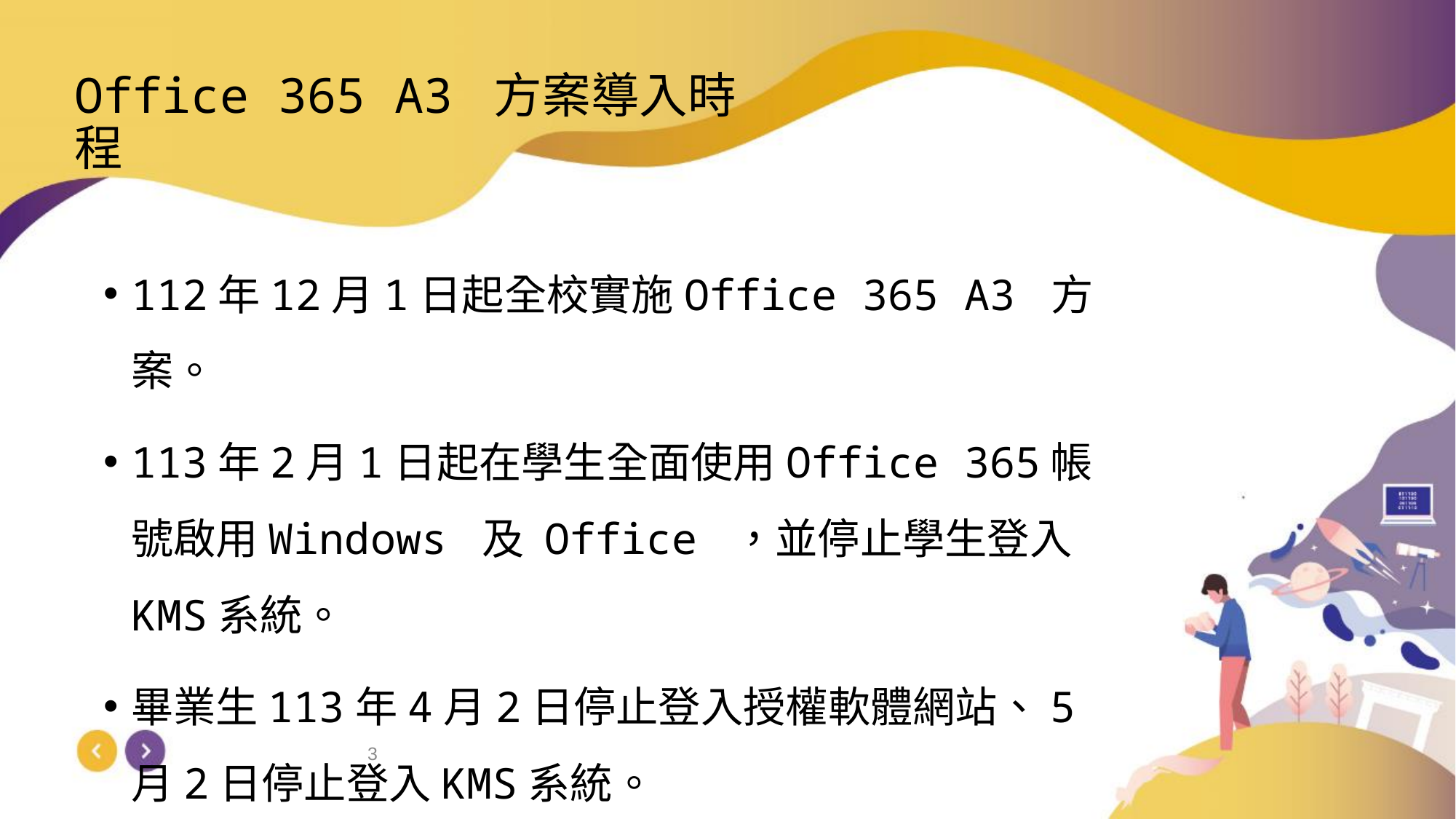

Office 365 A3 方案導入時程
112年12月1日起全校實施Office 365 A3 方案。
113年2月1日起在學生全面使用Office 365帳號啟用Windows 及 Office ，並停止學生登入 KMS系統。
畢業生113年4月2日停止登入授權軟體網站、5月2日停止登入KMS系統。